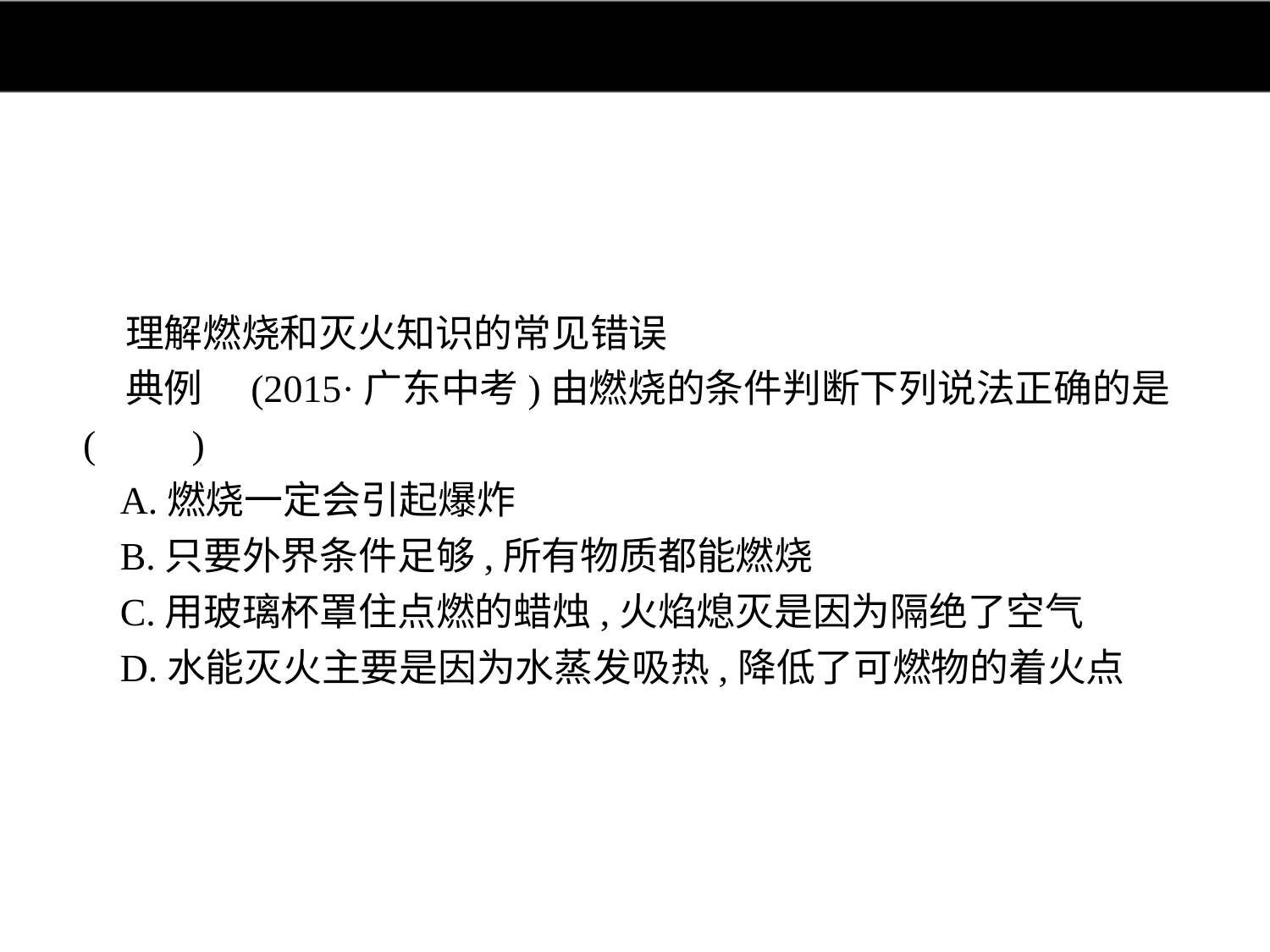

理解燃烧和灭火知识的常见错误
典例　(2015·广东中考)由燃烧的条件判断下列说法正确的是(　　)
A.燃烧一定会引起爆炸
B.只要外界条件足够,所有物质都能燃烧
C.用玻璃杯罩住点燃的蜡烛,火焰熄灭是因为隔绝了空气
D.水能灭火主要是因为水蒸发吸热,降低了可燃物的着火点